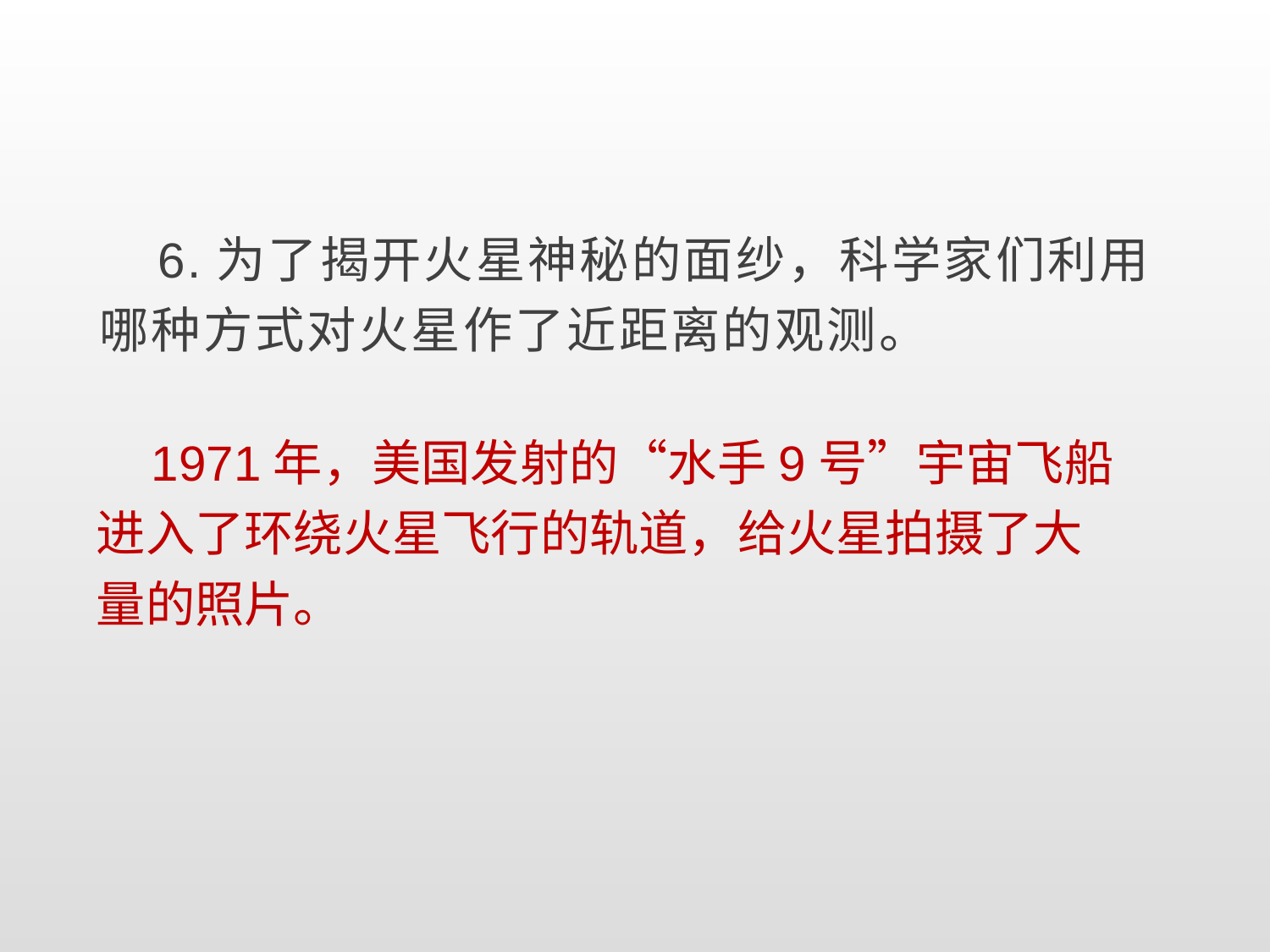

6.为了揭开火星神秘的面纱，科学家们利用哪种方式对火星作了近距离的观测。

    1971年，美国发射的“水手9号”宇宙飞船进入了环绕火星飞行的轨道，给火星拍摄了大量的照片。